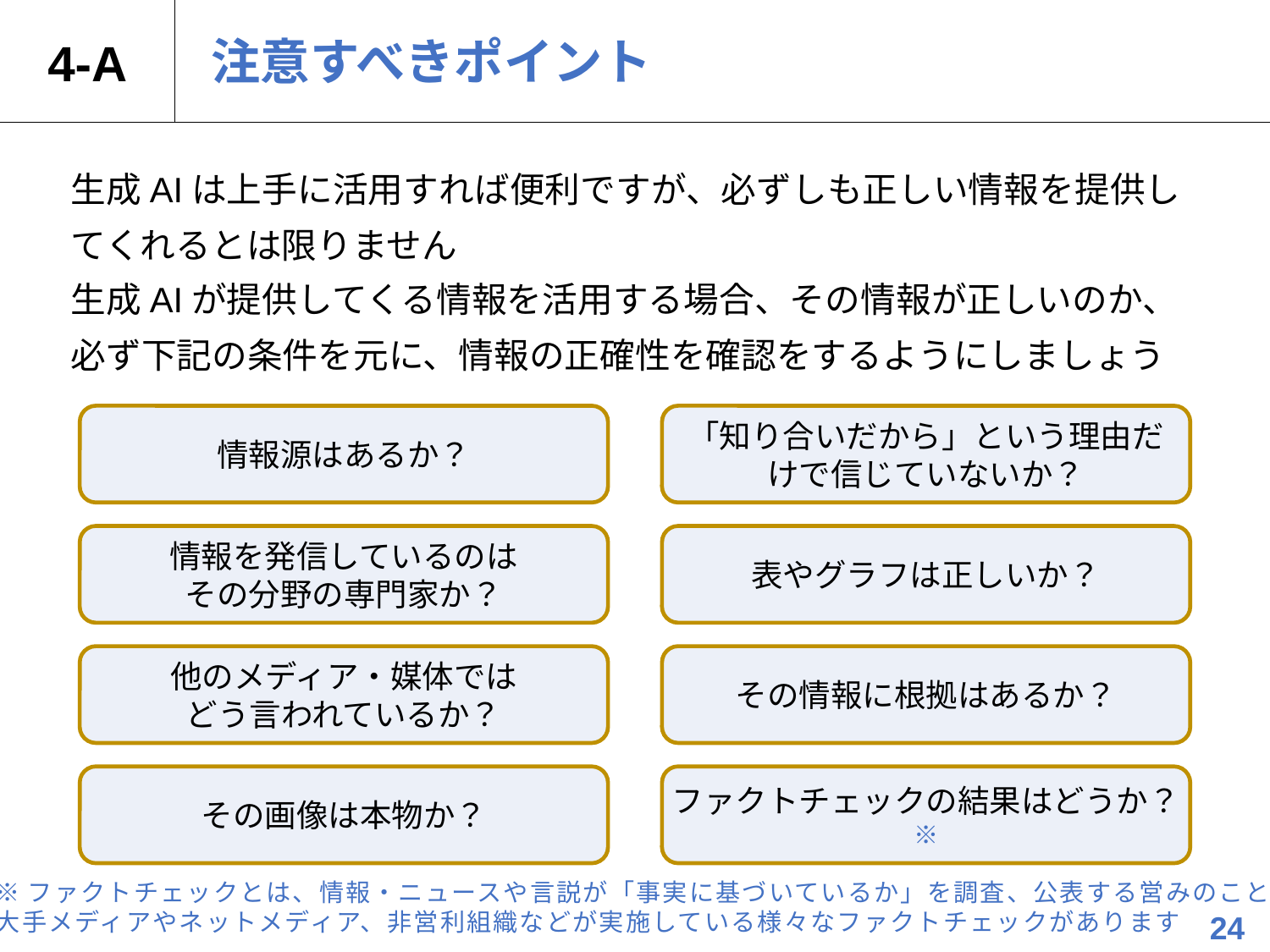

# 4-A
注意すべきポイント
生成AIは上手に活用すれば便利ですが、必ずしも正しい情報を提供してくれるとは限りません
生成AIが提供してくる情報を活用する場合、その情報が正しいのか、
必ず下記の条件を元に、情報の正確性を確認をするようにしましょう
情報源はあるか？
情報を発信しているのは
その分野の専門家か？
他のメディア・媒体では
どう言われているか？
その画像は本物か？
「知り合いだから」という理由だけで信じていないか？
表やグラフは正しいか？
その情報に根拠はあるか？
ファクトチェックの結果はどうか？※
※ファクトチェックとは、情報・ニュースや言説が「事実に基づいているか」を調査、公表する営みのこと
大手メディアやネットメディア、非営利組織などが実施している様々なファクトチェックがあります
24